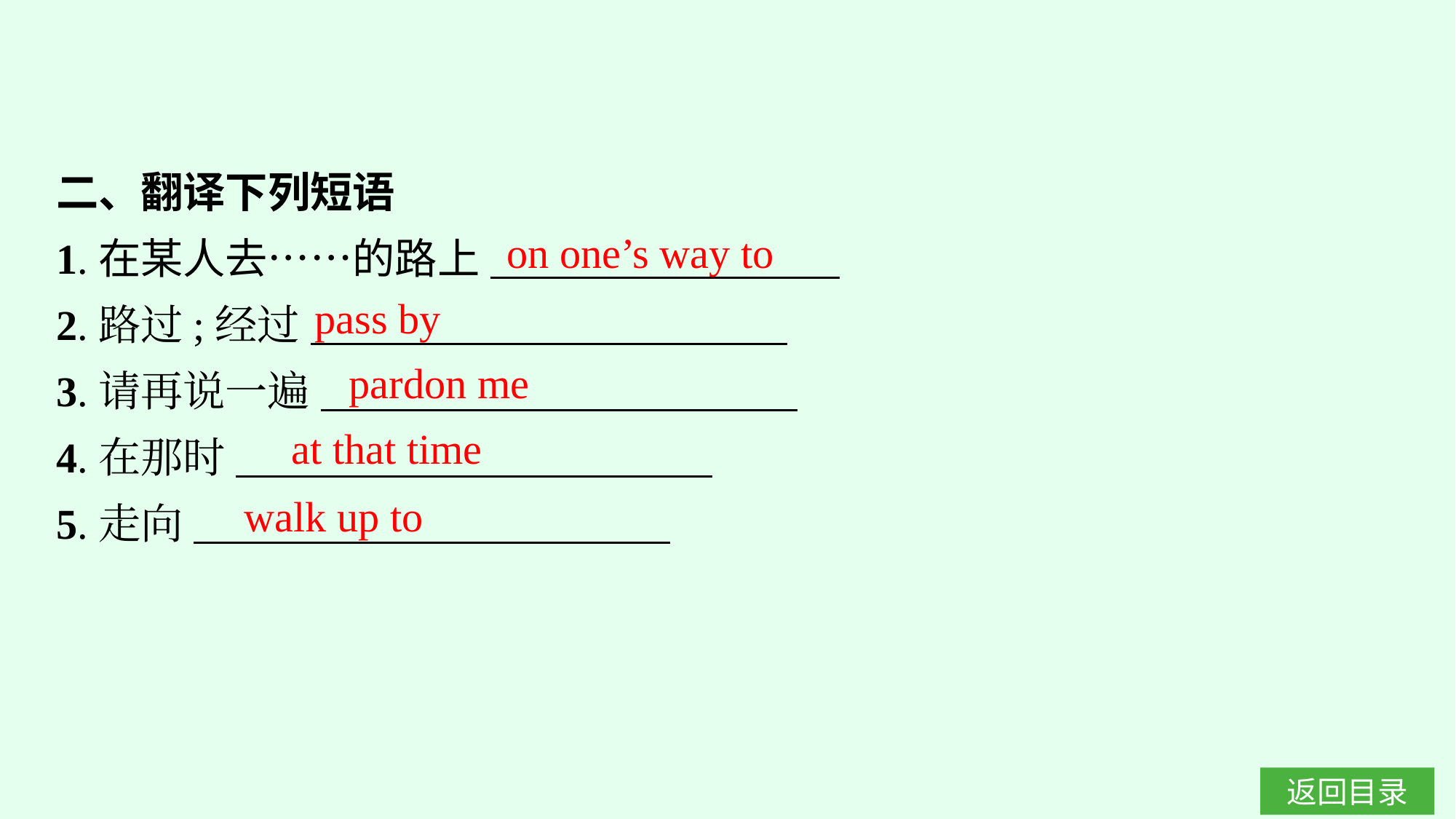

二、翻译下列短语
1.在某人去……的路上
2.路过;经过
3.请再说一遍
4.在那时
5.走向
on one’s way to
pass by
pardon me
at that time
walk up to